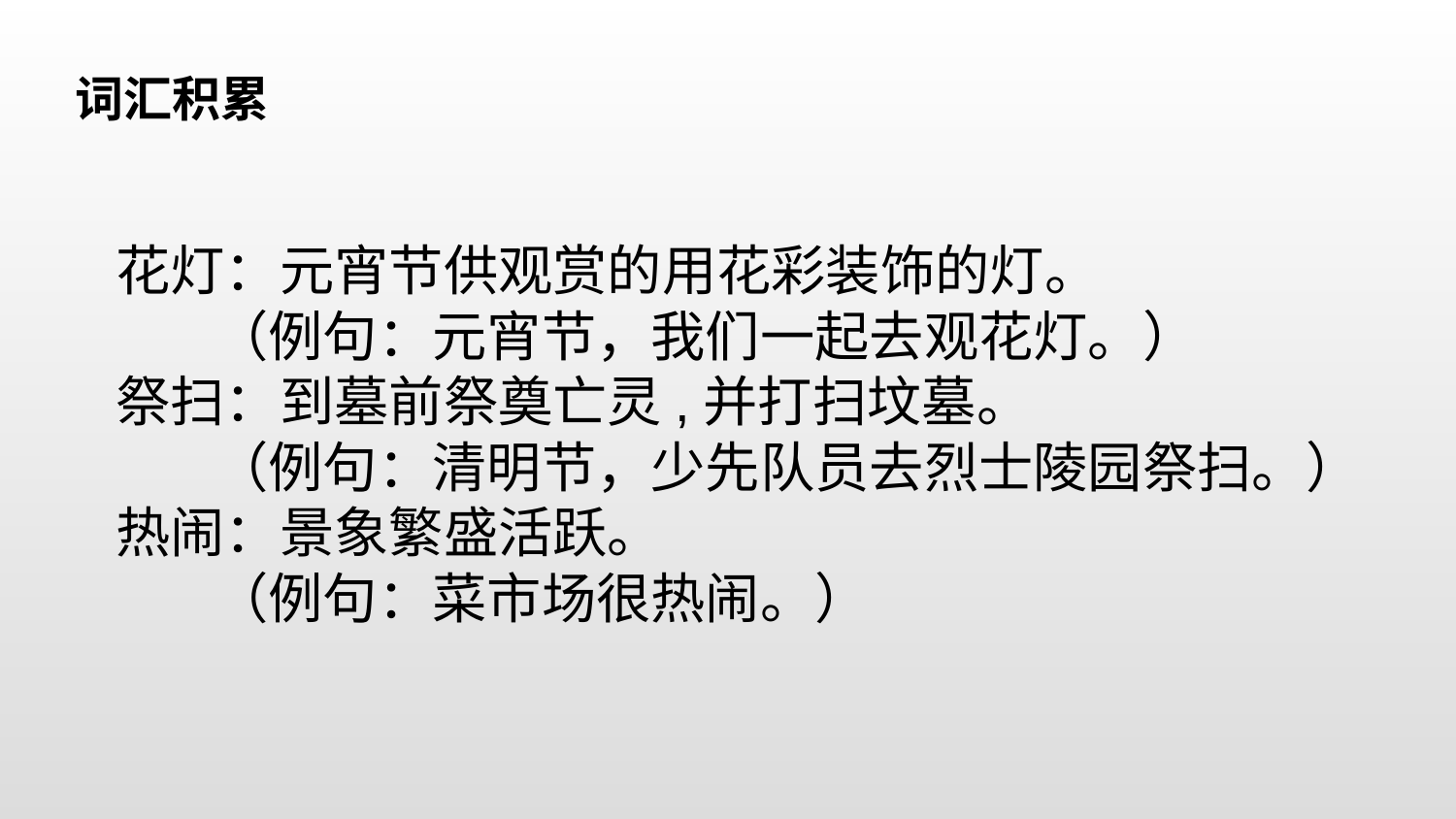

词汇积累
花灯：元宵节供观赏的用花彩装饰的灯。
       （例句：元宵节，我们一起去观花灯。）
祭扫：到墓前祭奠亡灵,并打扫坟墓。
       （例句：清明节，少先队员去烈士陵园祭扫。）
热闹：景象繁盛活跃。
       （例句：菜市场很热闹。）
|  |  |  |  |
| --- | --- | --- | --- |